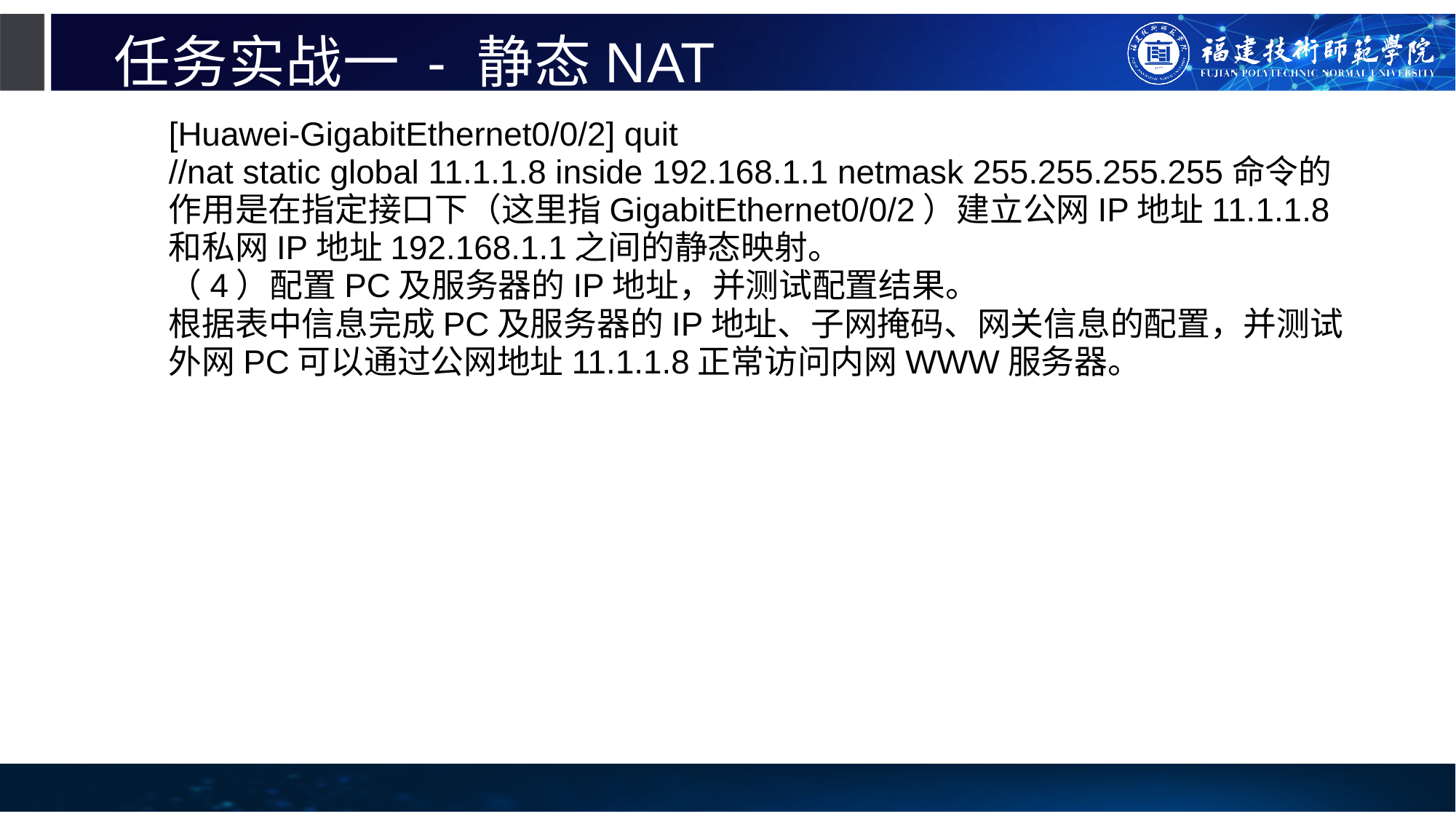

# 任务实战一 - 静态NAT
[Huawei-GigabitEthernet0/0/2] quit
//nat static global 11.1.1.8 inside 192.168.1.1 netmask 255.255.255.255命令的作用是在指定接口下（这里指GigabitEthernet0/0/2）建立公网IP地址11.1.1.8和私网IP地址192.168.1.1之间的静态映射。
（4）配置PC及服务器的IP地址，并测试配置结果。
根据表中信息完成PC及服务器的IP地址、子网掩码、网关信息的配置，并测试外网PC可以通过公网地址11.1.1.8正常访问内网WWW服务器。